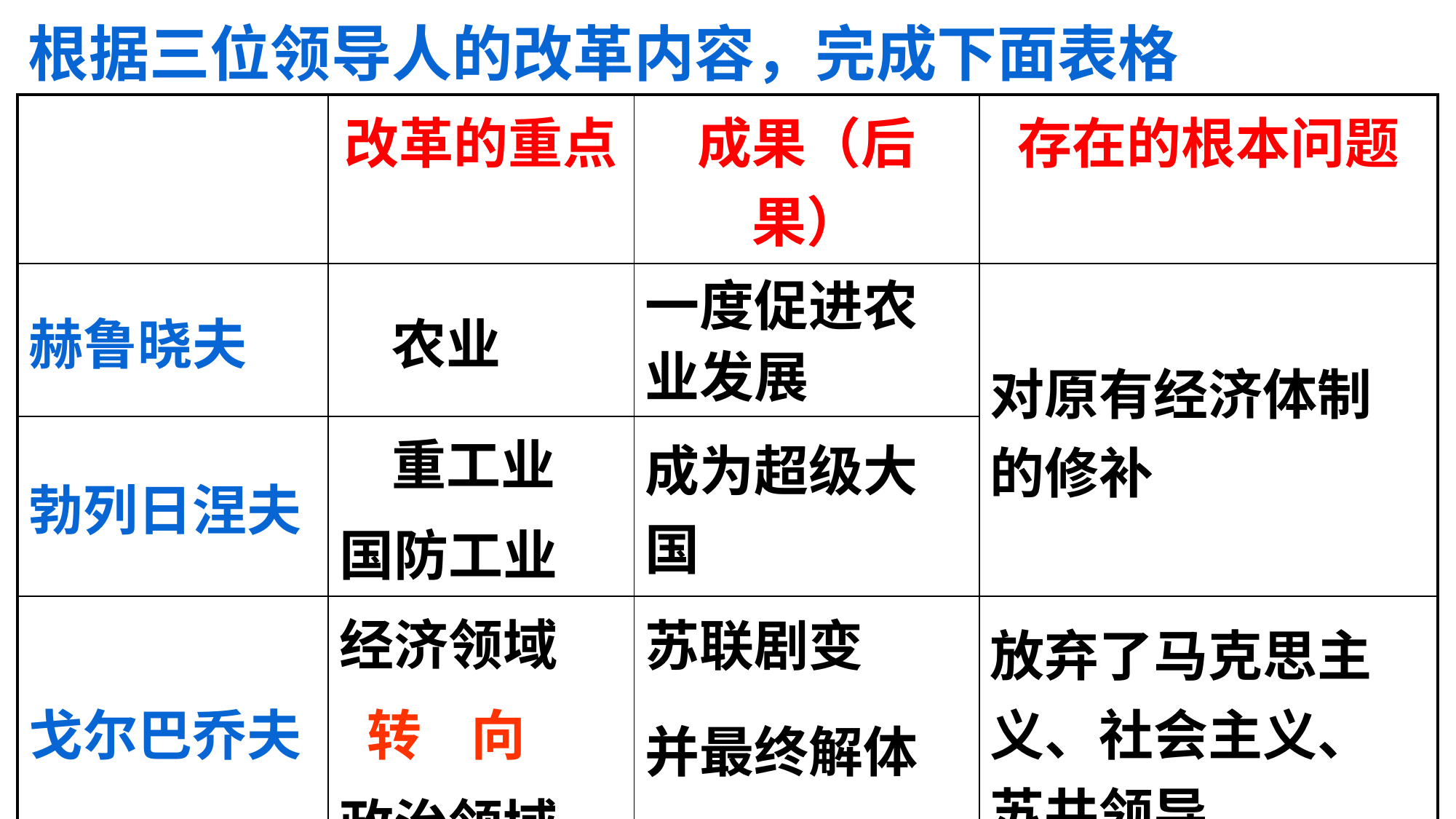

根据三位领导人的改革内容，完成下面表格
|  | 改革的重点 | 成果（后果） | 存在的根本问题 |
| --- | --- | --- | --- |
| 赫鲁晓夫 | 农业 | 一度促进农业发展 | 对原有经济体制的修补 |
| 勃列日涅夫 | 重工业 国防工业 | 成为超级大国 |  |
| 戈尔巴乔夫 | 经济领域 转 向 政治领域 | 苏联剧变 并最终解体 | 放弃了马克思主义、社会主义、苏共领导 |